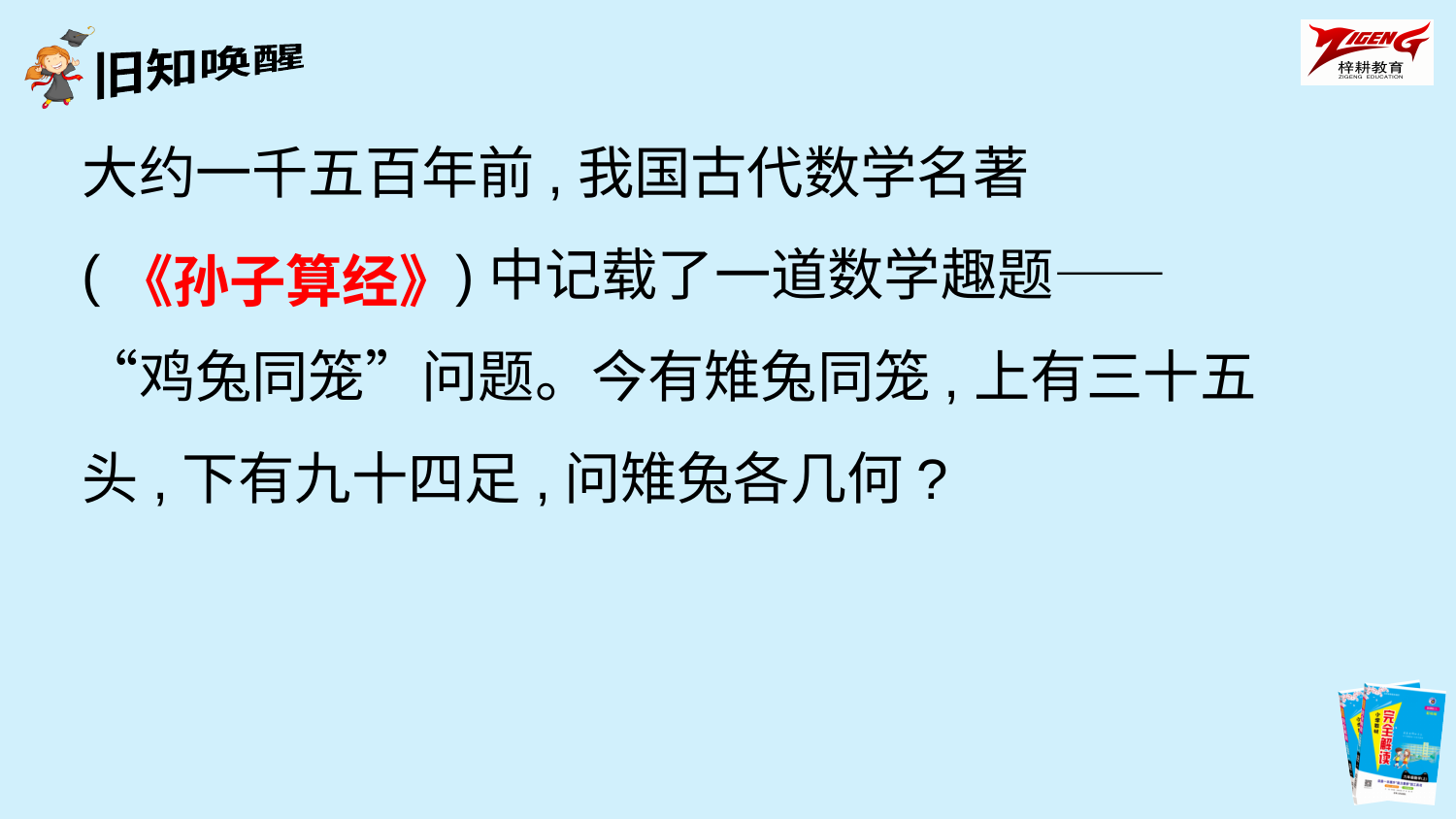

大约一千五百年前,我国古代数学名著
(　　　        　)中记载了一道数学趣题——“鸡兔同笼”问题。今有雉兔同笼,上有三十五头,下有九十四足,问雉兔各几何?
《孙子算经》